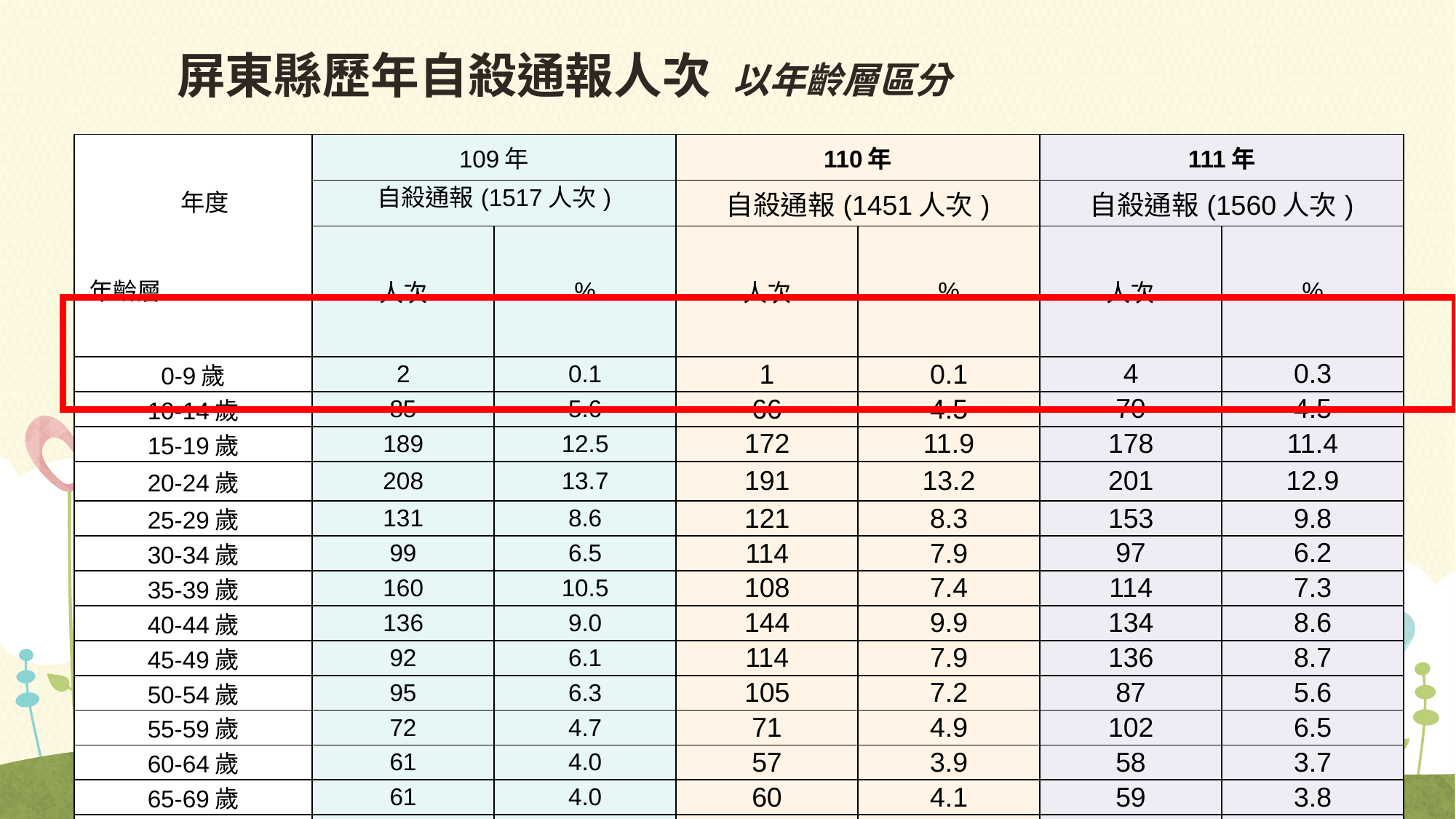

# 屏東縣歷年自殺通報人次  以年齡層區分
| 年度 年齡層 | 109年 |  | 110年 |  | 111年 |  |
| --- | --- | --- | --- | --- | --- | --- |
|  | 自殺通報(1517人次) |  | 自殺通報(1451人次) |  | 自殺通報(1560人次) |  |
|  | 人次 | % | 人次 | % | 人次 | % |
| 0-9歲 | 2 | 0.1 | 1 | 0.1 | 4 | 0.3 |
| 10-14歲 | 85 | 5.6 | 66 | 4.5 | 70 | 4.5 |
| 15-19歲 | 189 | 12.5 | 172 | 11.9 | 178 | 11.4 |
| 20-24歲 | 208 | 13.7 | 191 | 13.2 | 201 | 12.9 |
| 25-29歲 | 131 | 8.6 | 121 | 8.3 | 153 | 9.8 |
| 30-34歲 | 99 | 6.5 | 114 | 7.9 | 97 | 6.2 |
| 35-39歲 | 160 | 10.5 | 108 | 7.4 | 114 | 7.3 |
| 40-44歲 | 136 | 9.0 | 144 | 9.9 | 134 | 8.6 |
| 45-49歲 | 92 | 6.1 | 114 | 7.9 | 136 | 8.7 |
| 50-54歲 | 95 | 6.3 | 105 | 7.2 | 87 | 5.6 |
| 55-59歲 | 72 | 4.7 | 71 | 4.9 | 102 | 6.5 |
| 60-64歲 | 61 | 4.0 | 57 | 3.9 | 58 | 3.7 |
| 65-69歲 | 61 | 4.0 | 60 | 4.1 | 59 | 3.8 |
| 70-74歲 | 29 | 1.9 | 39 | 2.7 | 59 | 3.8 |
| 75歲以上 | 97 | 6.4 | 88 | 6.1 | 107 | 6.9 |